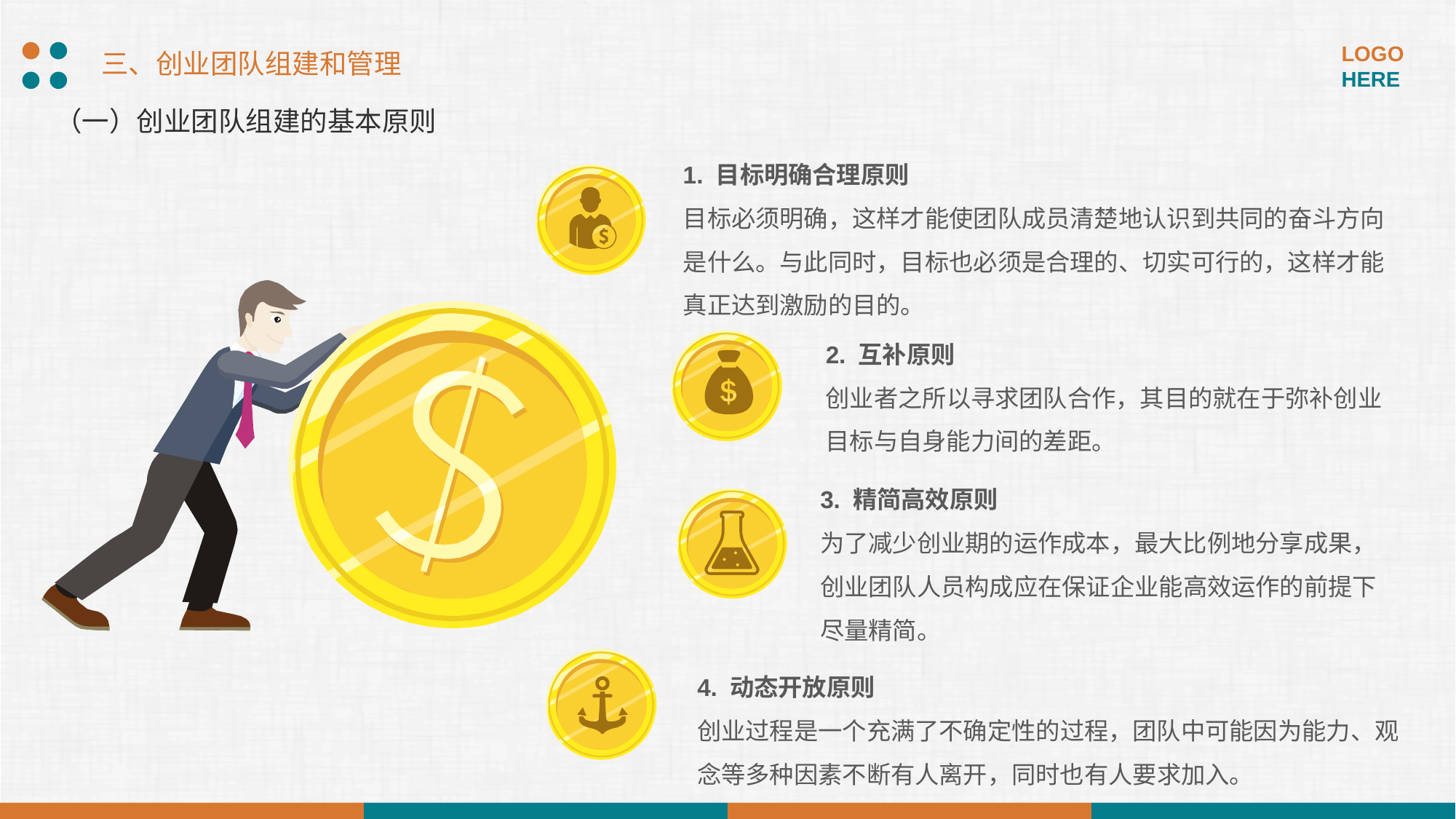

三、创业团队组建和管理
（一）创业团队组建的基本原则
1. 目标明确合理原则
目标必须明确，这样才能使团队成员清楚地认识到共同的奋斗方向是什么。与此同时，目标也必须是合理的、切实可行的，这样才能真正达到激励的目的。

2. 互补原则
创业者之所以寻求团队合作，其目的就在于弥补创业目标与自身能力间的差距。

3. 精简高效原则
为了减少创业期的运作成本，最大比例地分享成果，创业团队人员构成应在保证企业能高效运作的前提下尽量精简。

4. 动态开放原则
创业过程是一个充满了不确定性的过程，团队中可能因为能力、观念等多种因素不断有人离开，同时也有人要求加入。